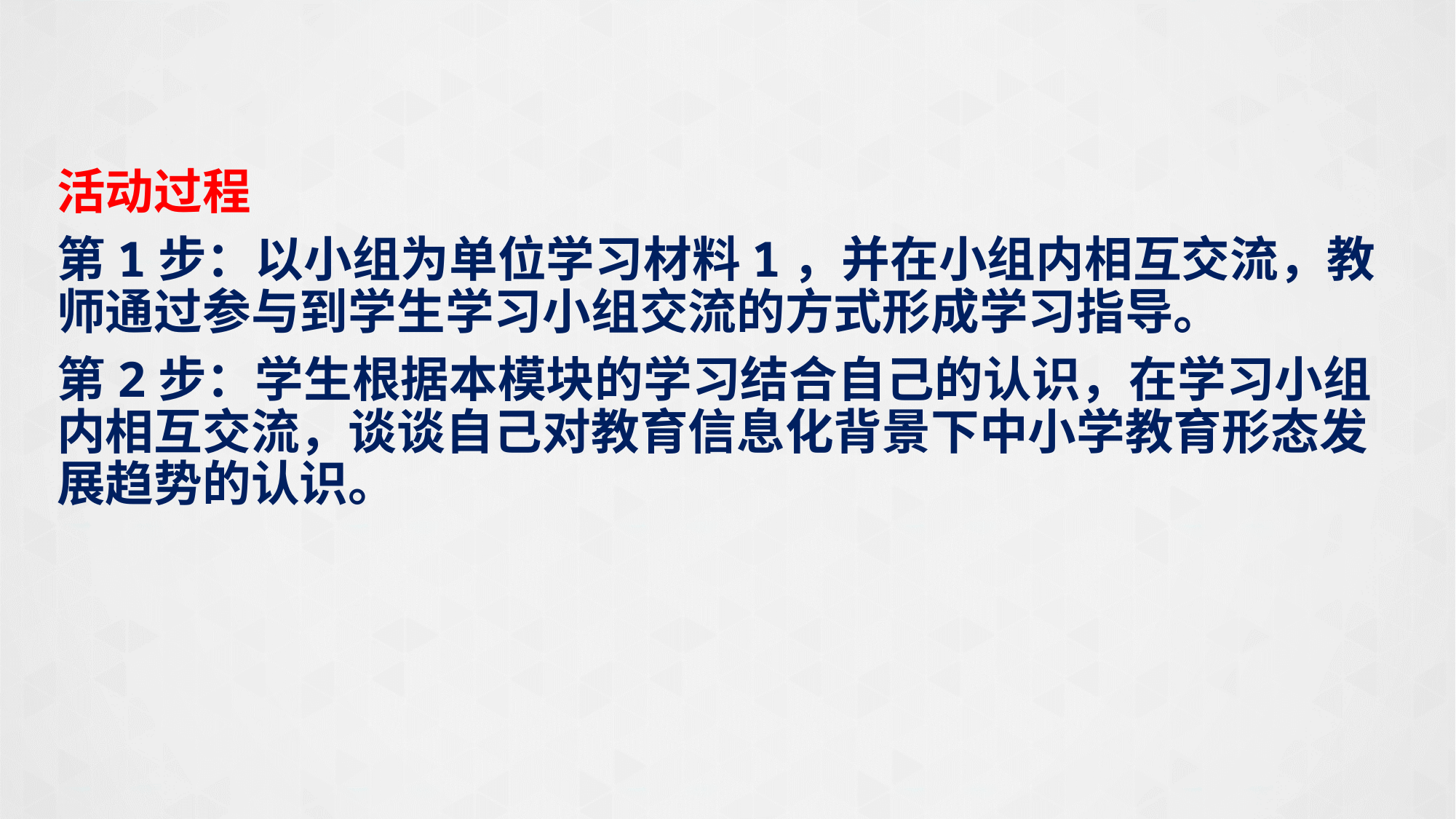

活动过程
第1步：以小组为单位学习材料1，并在小组内相互交流，教师通过参与到学生学习小组交流的方式形成学习指导。
第2步：学生根据本模块的学习结合自己的认识，在学习小组内相互交流，谈谈自己对教育信息化背景下中小学教育形态发展趋势的认识。